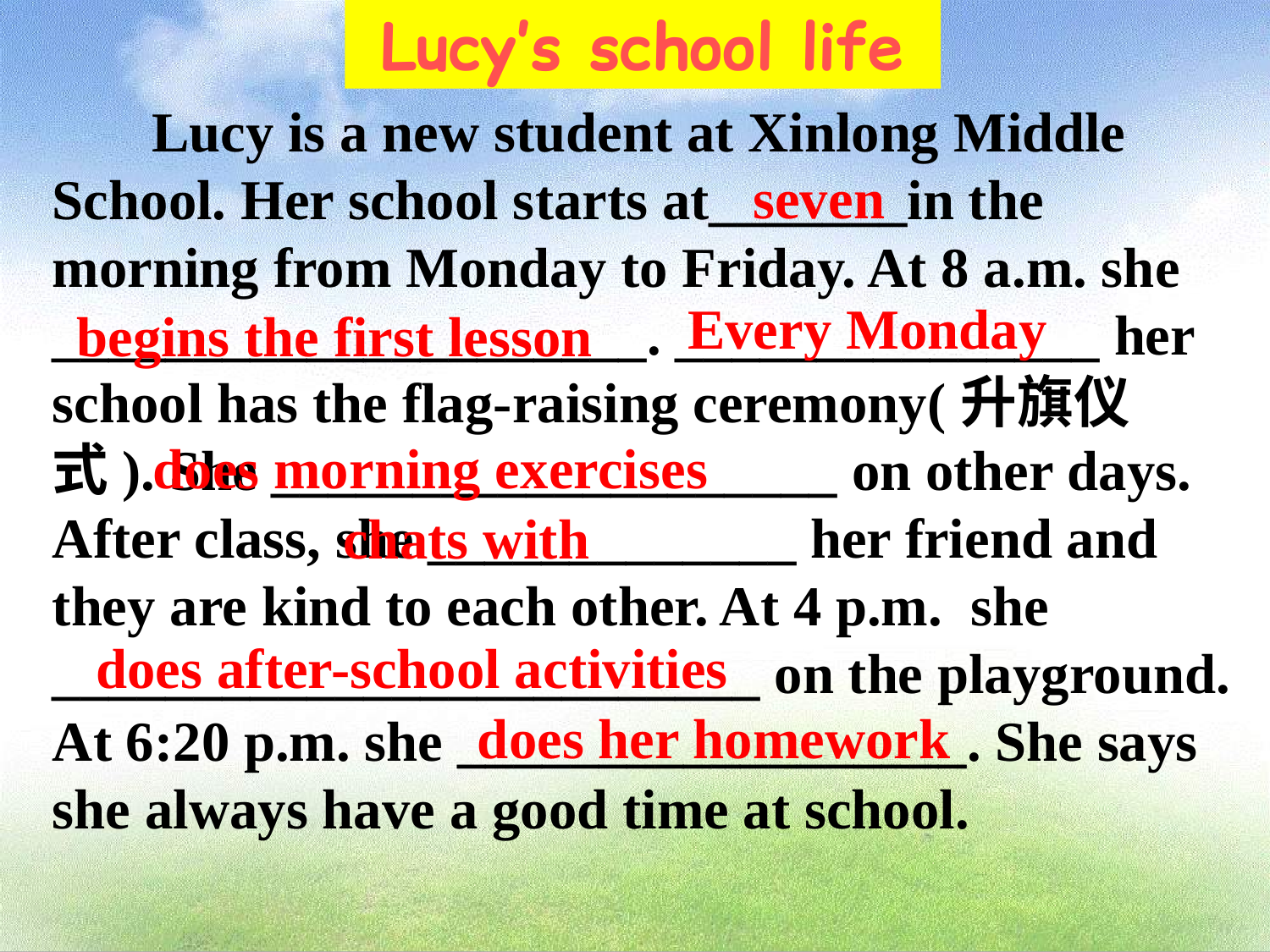

Lucy’s school life
       Lucy is a new student at Xinlong Middle School. Her school starts at_______in the morning from Monday to Friday. At 8 a.m. she _____________________. _______________ her school has the flag-raising ceremony(升旗仪式). She ____________________ on other days. After class, she _____________ her friend and they are kind to each other. At 4 p.m.  she _________________________ on the playground. At 6:20 p.m. she __________________. She says she always have a good time at school.
seven
Every Monday
begins the first lesson
does morning exercises
chats with
does after-school activities
does her homework